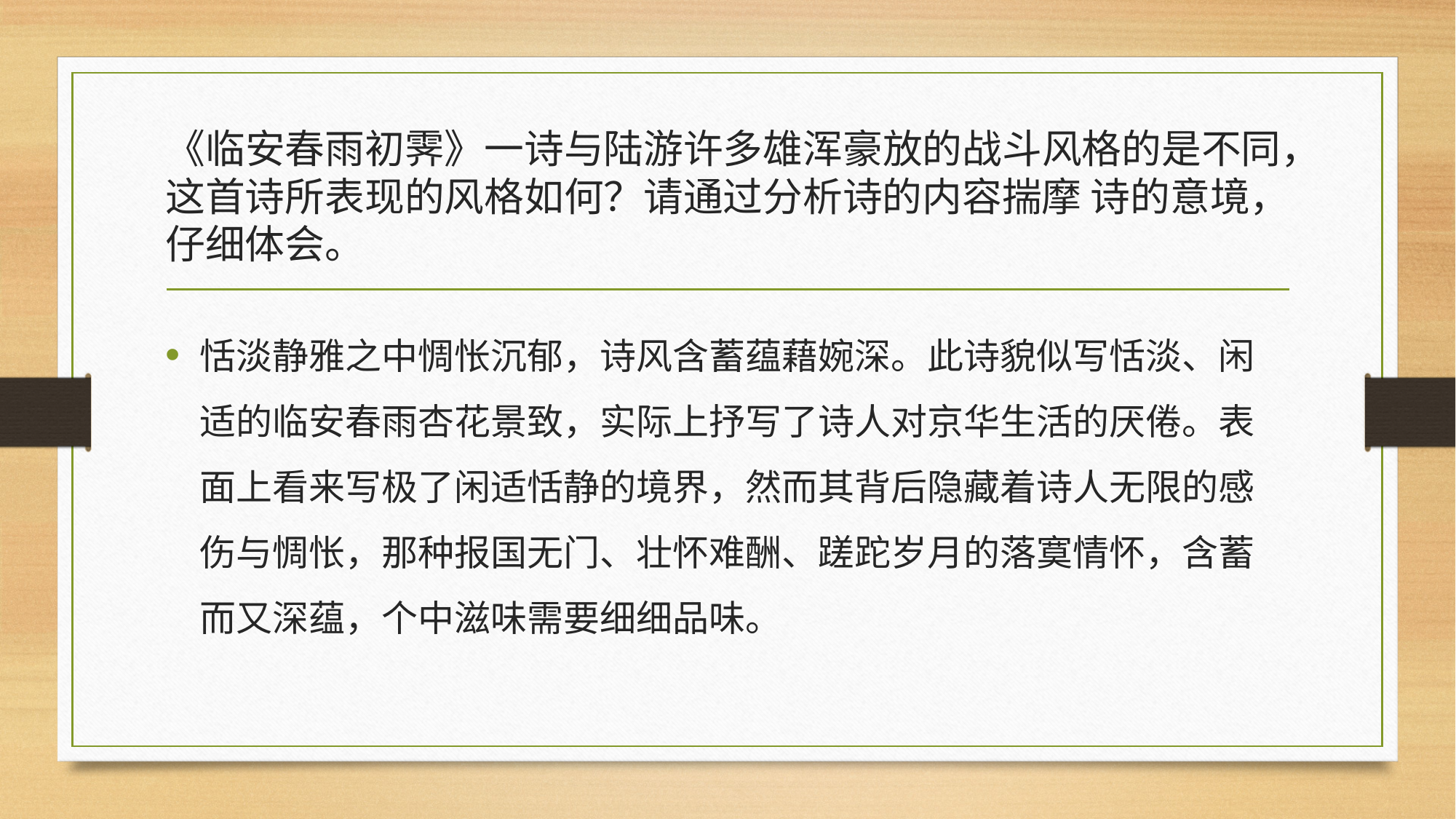

# 《临安春雨初霁》一诗与陆游许多雄浑豪放的战斗风格的是不同，这首诗所表现的风格如何？请通过分析诗的内容揣摩 诗的意境，仔细体会。
恬淡静雅之中惆怅沉郁，诗风含蓄蕴藉婉深。此诗貌似写恬淡、闲适的临安春雨杏花景致，实际上抒写了诗人对京华生活的厌倦。表面上看来写极了闲适恬静的境界，然而其背后隐藏着诗人无限的感伤与惆怅，那种报国无门、壮怀难酬、蹉跎岁月的落寞情怀，含蓄而又深蕴，个中滋味需要细细品味。